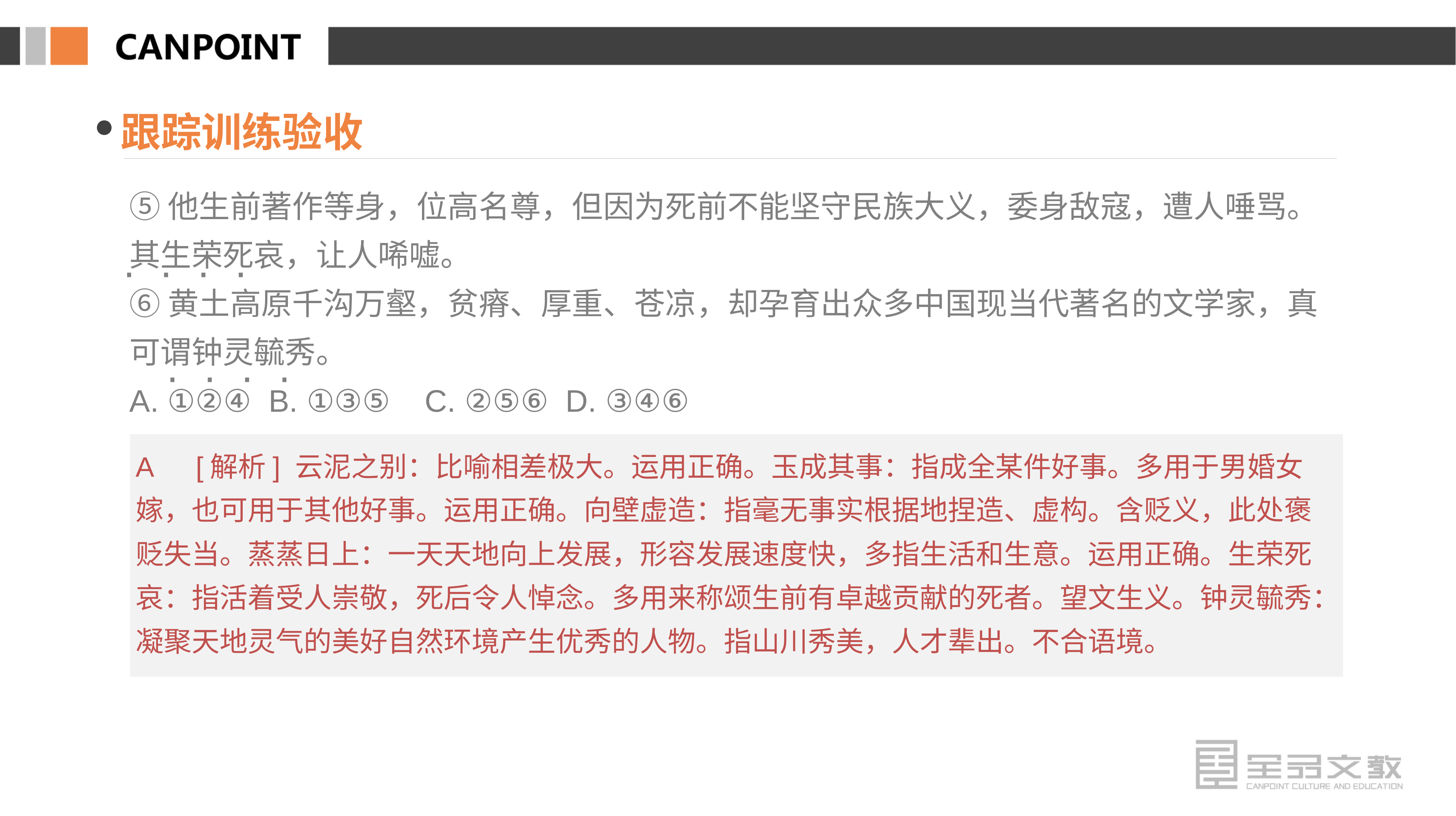

跟踪训练验收

⑤他生前著作等身，位高名尊，但因为死前不能坚守民族大义，委身敌寇，遭人唾骂。其生荣死哀，让人唏嘘。
⑥黄土高原千沟万壑，贫瘠、厚重、苍凉，却孕育出众多中国现当代著名的文学家，真可谓钟灵毓秀。
A. ①②④  B. ①③⑤    C. ②⑤⑥  D. ③④⑥
·  ·  ·  ·
·  ·  ·  ·

A　[解析] 云泥之别：比喻相差极大。运用正确。玉成其事：指成全某件好事。多用于男婚女嫁，也可用于其他好事。运用正确。向壁虚造：指毫无事实根据地捏造、虚构。含贬义，此处褒贬失当。蒸蒸日上：一天天地向上发展，形容发展速度快，多指生活和生意。运用正确。生荣死哀：指活着受人崇敬，死后令人悼念。多用来称颂生前有卓越贡献的死者。望文生义。钟灵毓秀：凝聚天地灵气的美好自然环境产生优秀的人物。指山川秀美，人才辈出。不合语境。